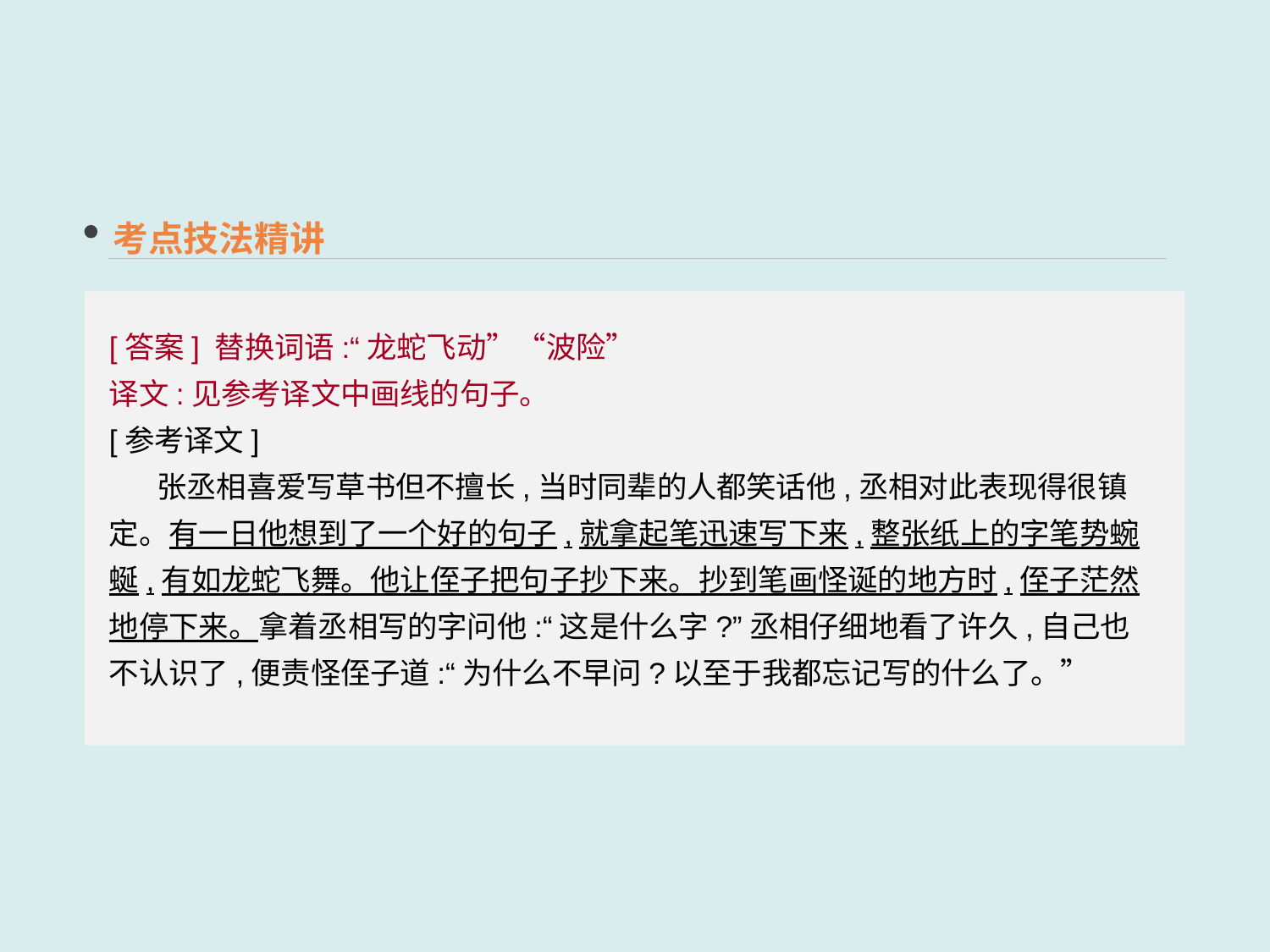

考点技法精讲

[答案] 替换词语:“龙蛇飞动”“波险”
译文:见参考译文中画线的句子。
[参考译文]
      张丞相喜爱写草书但不擅长,当时同辈的人都笑话他,丞相对此表现得很镇定。有一日他想到了一个好的句子,就拿起笔迅速写下来,整张纸上的字笔势蜿蜒,有如龙蛇飞舞。他让侄子把句子抄下来。抄到笔画怪诞的地方时,侄子茫然地停下来。拿着丞相写的字问他:“这是什么字?”丞相仔细地看了许久,自己也不认识了,便责怪侄子道:“为什么不早问?以至于我都忘记写的什么了。”